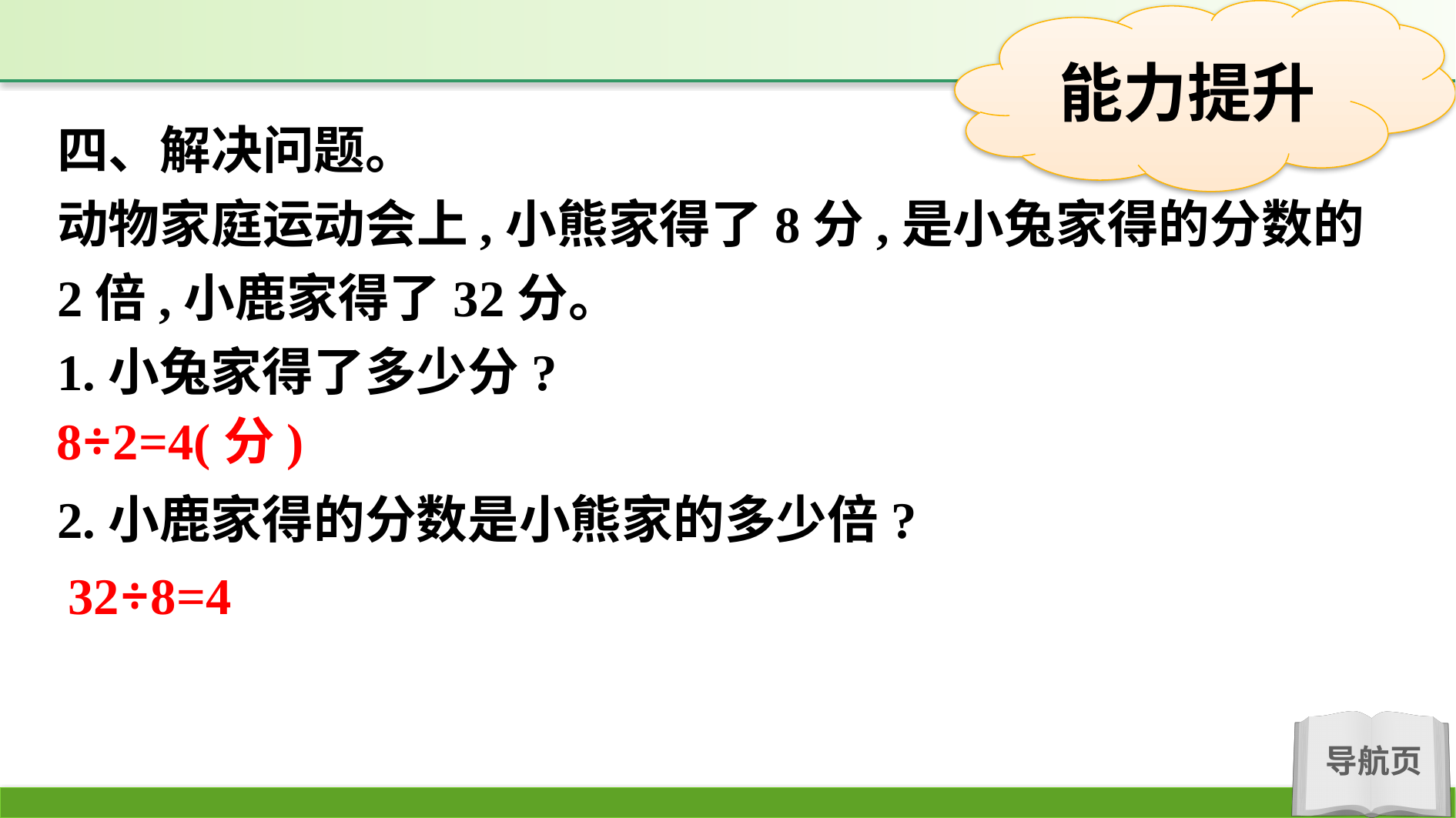

四、解决问题。
动物家庭运动会上,小熊家得了8分,是小兔家得的分数的2倍,小鹿家得了32分。
1.小兔家得了多少分?

2.小鹿家得的分数是小熊家的多少倍?
8÷2=4(分)
32÷8=4